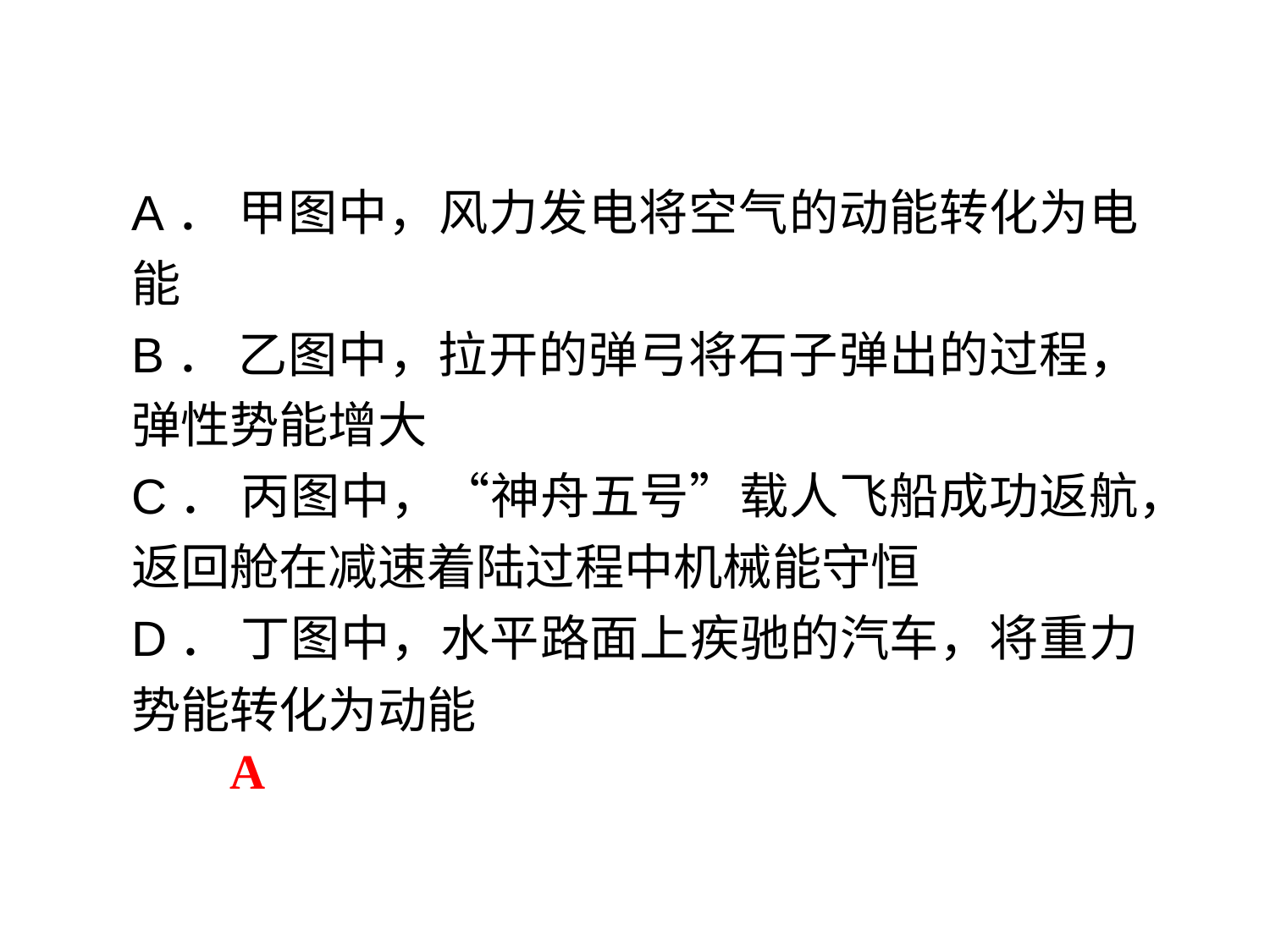

A． 甲图中，风力发电将空气的动能转化为电能
B． 乙图中，拉开的弹弓将石子弹出的过程，弹性势能增大
C． 丙图中，“神舟五号”载人飞船成功返航，返回舱在减速着陆过程中机械能守恒
D． 丁图中，水平路面上疾驰的汽车，将重力势能转化为动能
A